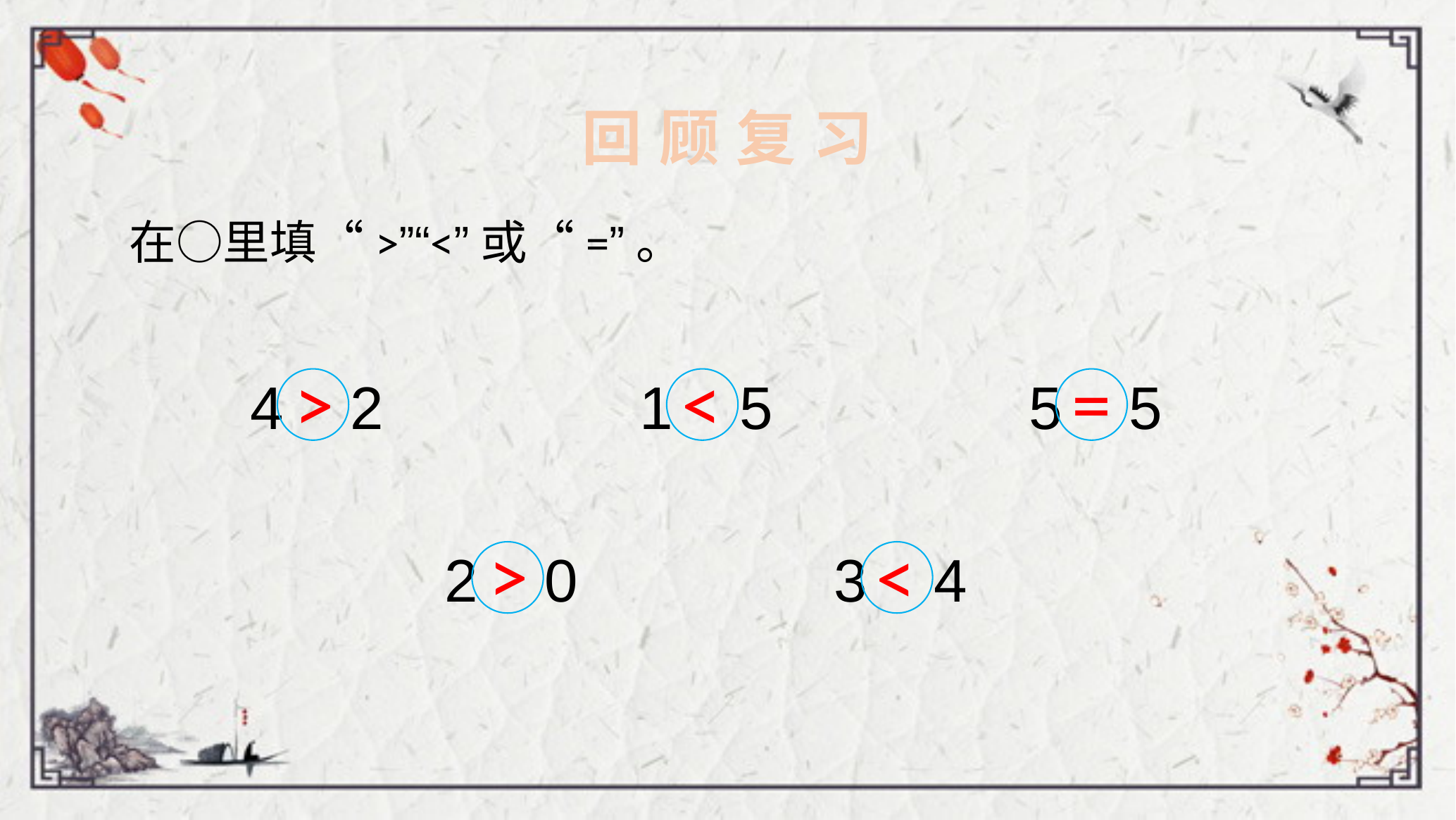

回 顾 复 习
 在○里填“>”“<”或“=”。
>
<
=
4    2

1    5

5    5

>
<
2    0

3    4